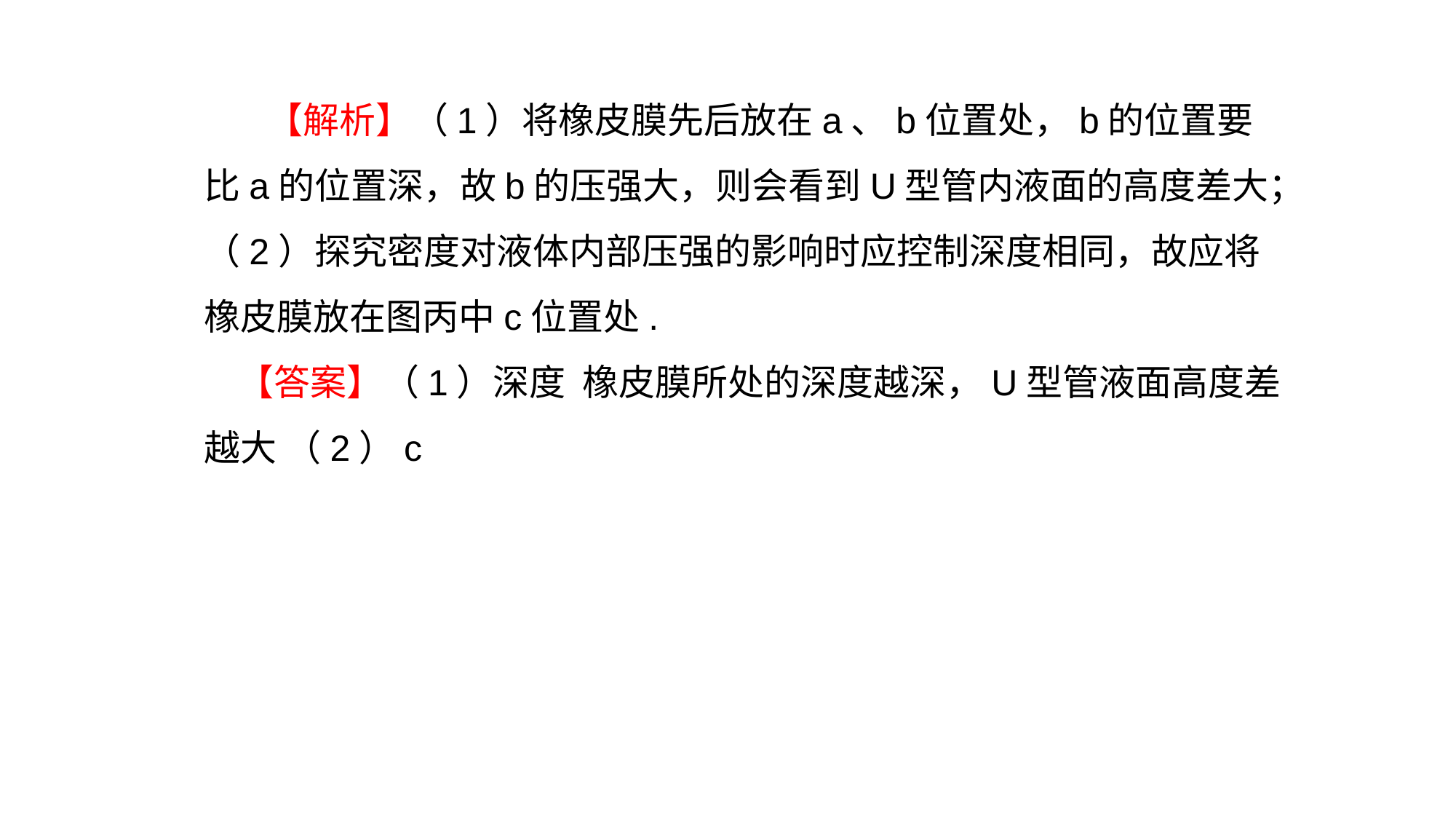

【解析】（1）将橡皮膜先后放在a、b位置处，b的位置要比a的位置深，故b的压强大，则会看到U型管内液面的高度差大；（2）探究密度对液体内部压强的影响时应控制深度相同，故应将橡皮膜放在图丙中c位置处.
   【答案】（1）深度  橡皮膜所处的深度越深，U型管液面高度差越大 （2）c